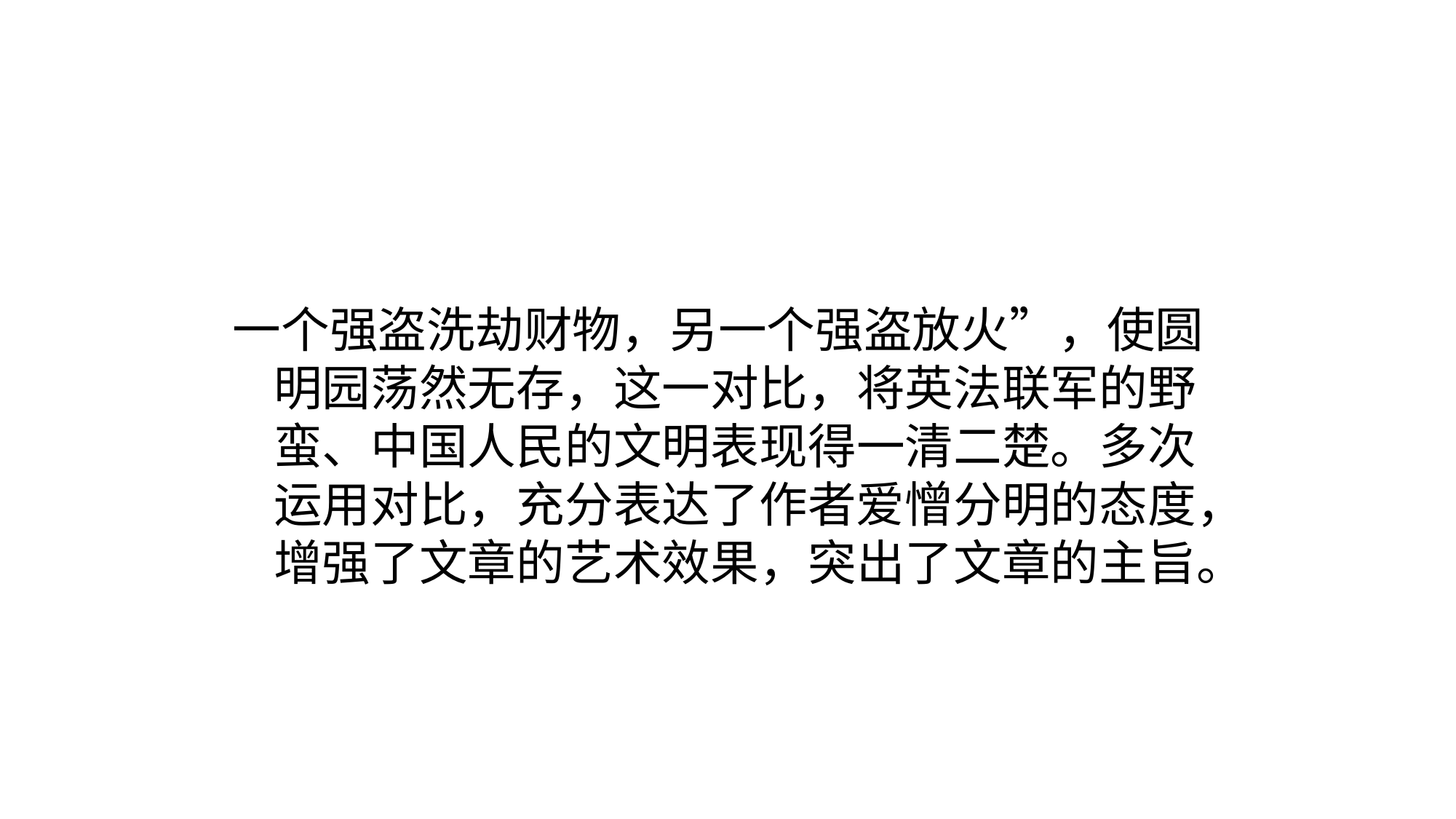

一个强盗洗劫财物，另一个强盗放火”，使圆明园荡然无存，这一对比，将英法联军的野蛮、中国人民的文明表现得一清二楚。多次运用对比，充分表达了作者爱憎分明的态度，增强了文章的艺术效果，突出了文章的主旨。